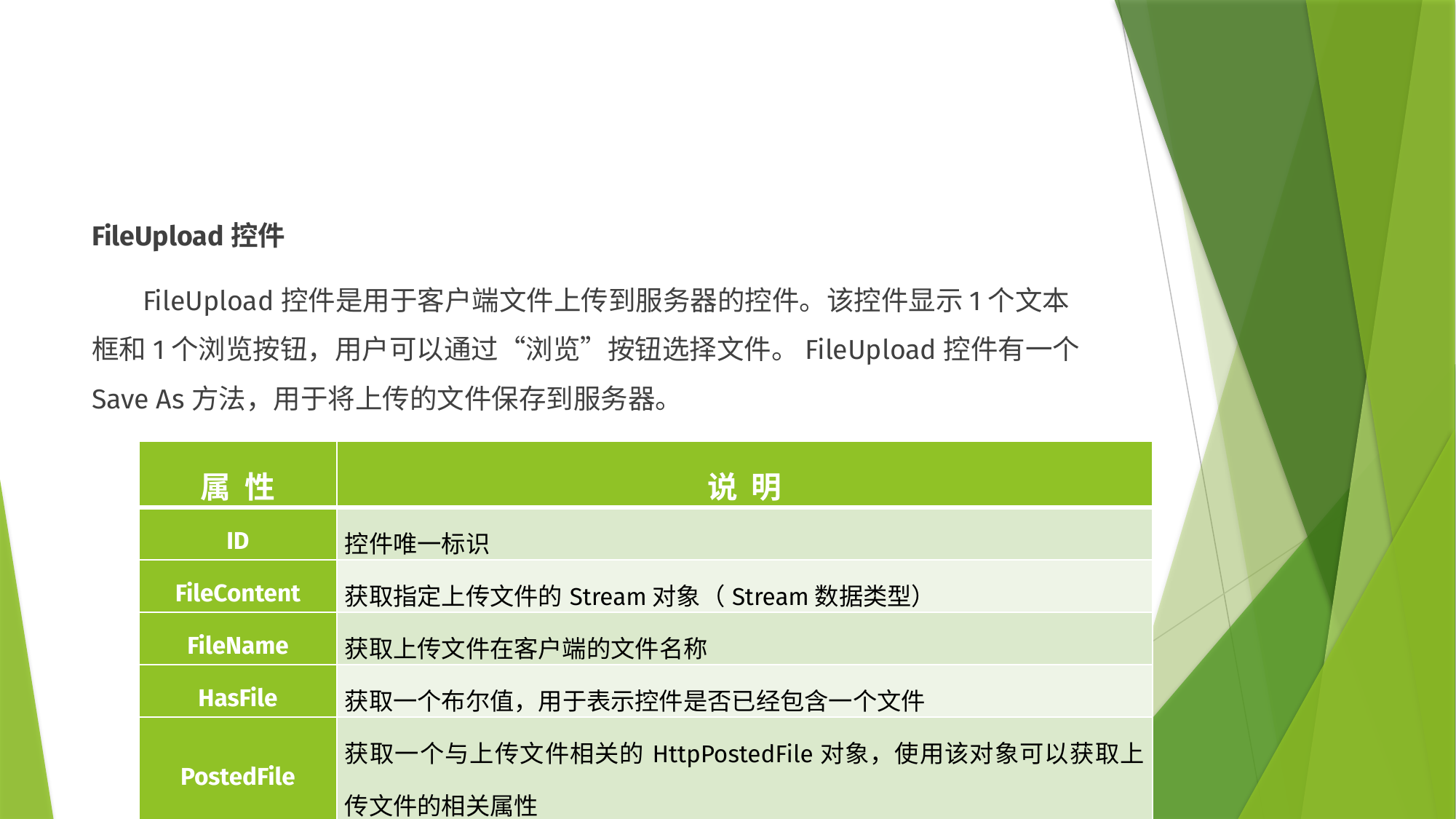

#
FileUpload控件
       FileUpload控件是用于客户端文件上传到服务器的控件。该控件显示1个文本框和1个浏览按钮，用户可以通过“浏览”按钮选择文件。FileUpload控件有一个Save As方法，用于将上传的文件保存到服务器。
| 属 性 | 说 明 |
| --- | --- |
| ID | 控件唯一标识 |
| FileContent | 获取指定上传文件的Stream对象（Stream数据类型） |
| FileName | 获取上传文件在客户端的文件名称 |
| HasFile | 获取一个布尔值，用于表示控件是否已经包含一个文件 |
| PostedFile | 获取一个与上传文件相关的HttpPostedFile对象，使用该对象可以获取上传文件的相关属性 |